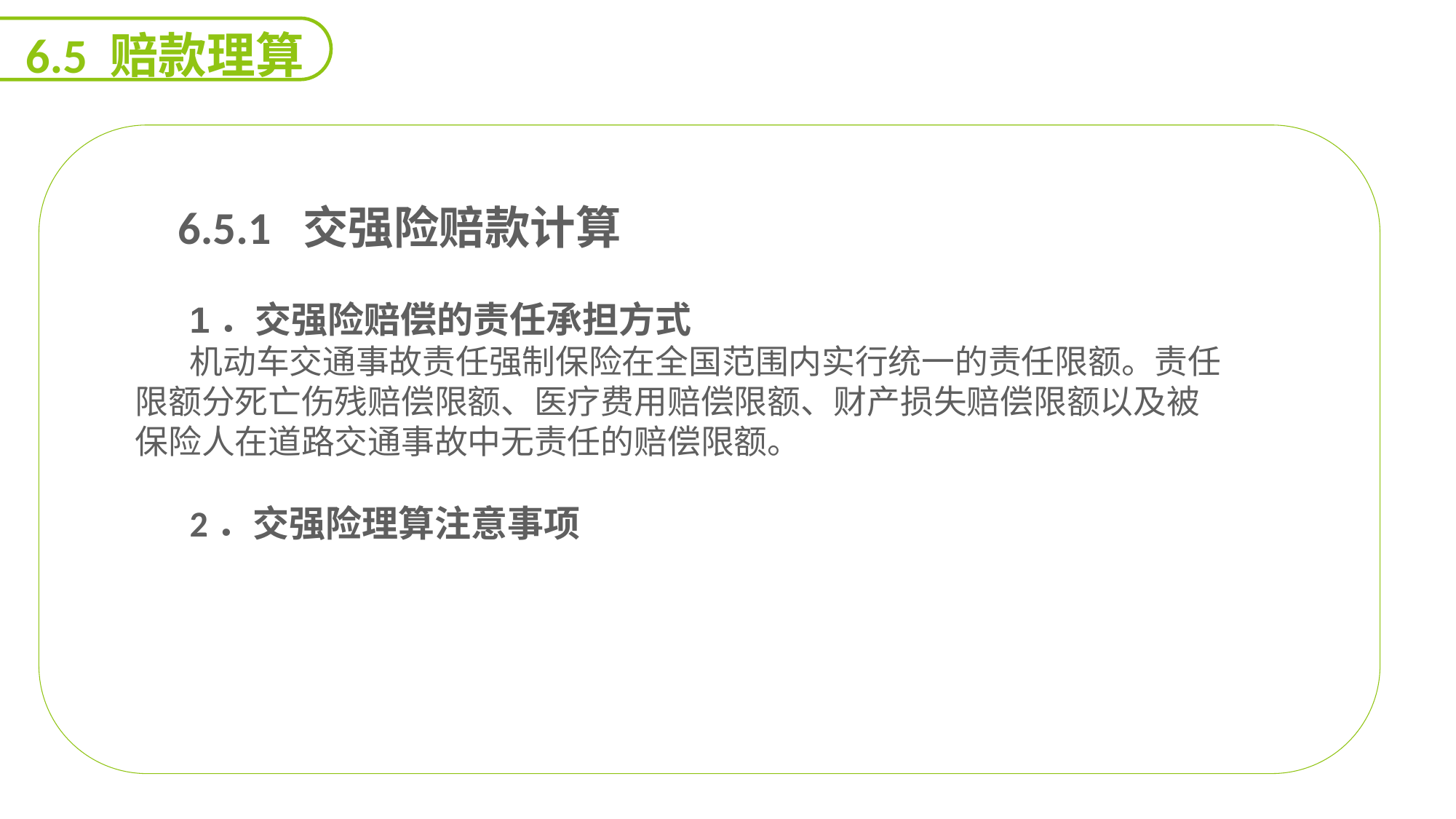

6.5 赔款理算

 6.5.1  交强险赔款计算

1．交强险赔偿的责任承担方式
机动车交通事故责任强制保险在全国范围内实行统一的责任限额。责任限额分死亡伤残赔偿限额、医疗费用赔偿限额、财产损失赔偿限额以及被保险人在道路交通事故中无责任的赔偿限额。

2．交强险理算注意事项
能力
目标
延迟符